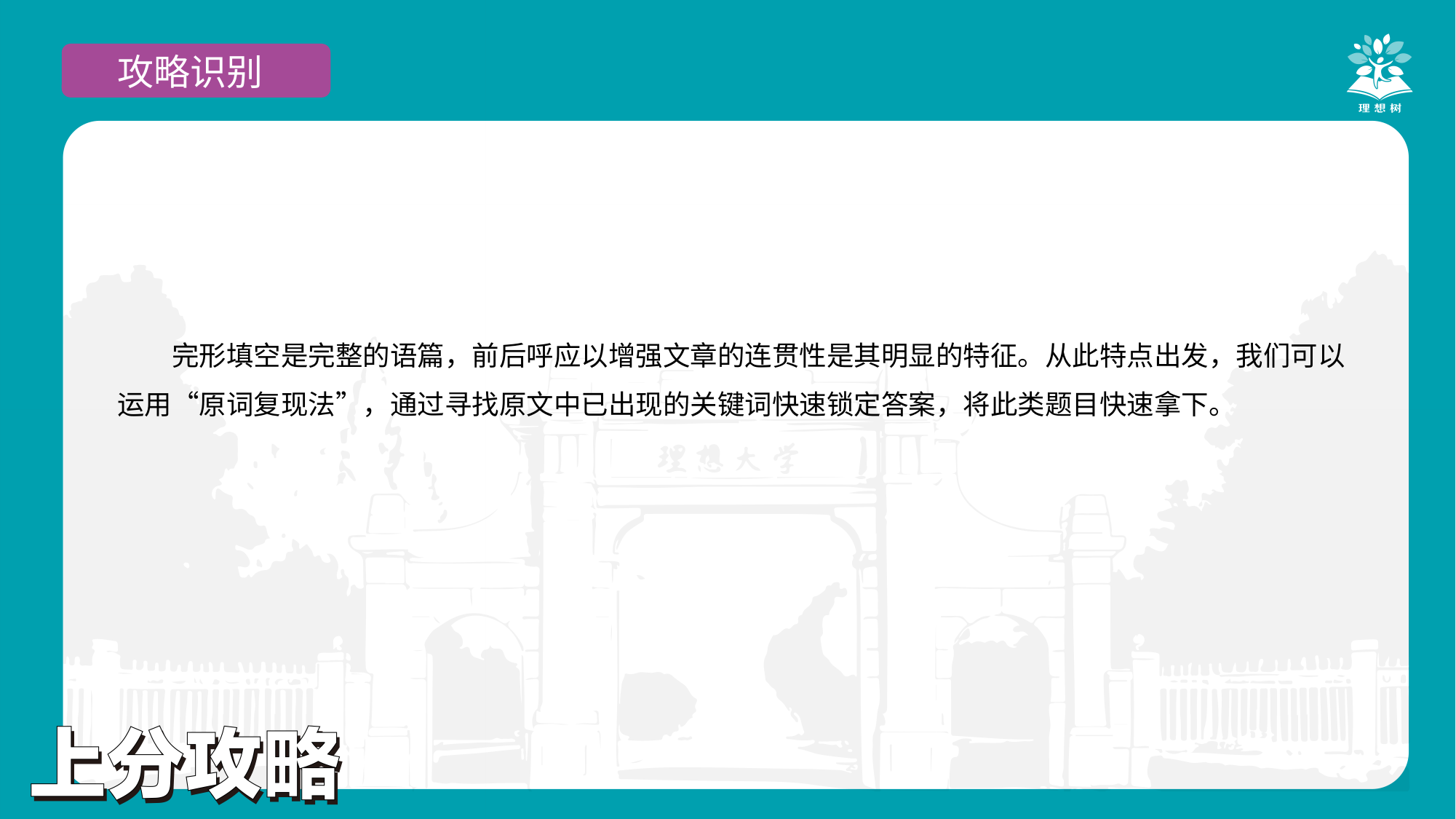

攻略识别
完形填空是完整的语篇，前后呼应以增强文章的连贯性是其明显的特征。从此特点出发，我们可以运用“原词复现法”，通过寻找原文中已出现的关键词快速锁定答案，将此类题目快速拿下。